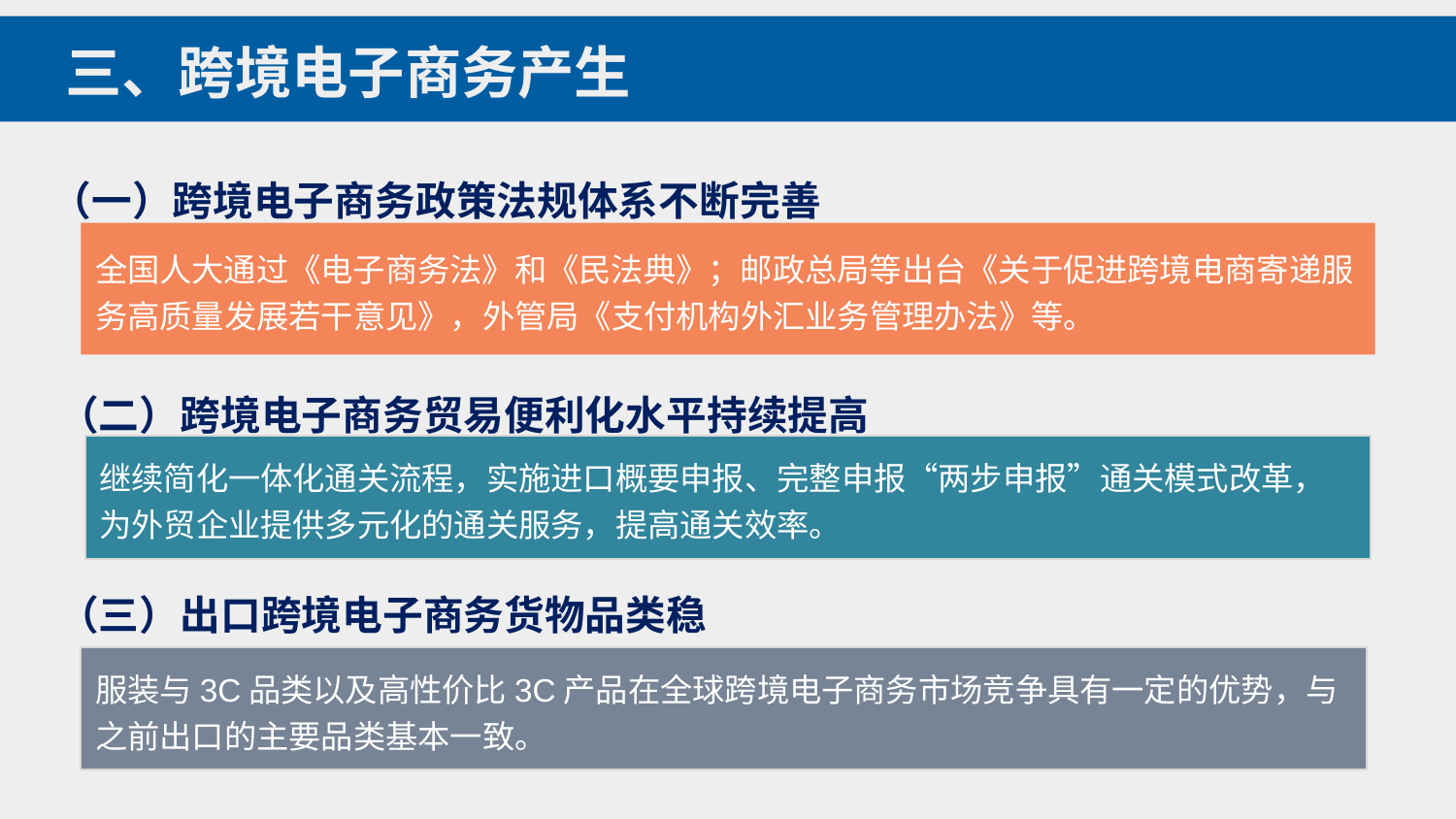

三、跨境电子商务产生
（一）跨境电子商务政策法规体系不断完善
全国人大通过《电子商务法》和《民法典》；邮政总局等出台《关于促进跨境电商寄递服务高质量发展若干意见》，外管局《支付机构外汇业务管理办法》等。
（二）跨境电子商务贸易便利化水平持续提高
继续简化一体化通关流程，实施进口概要申报、完整申报“两步申报”通关模式改革，为外贸企业提供多元化的通关服务，提高通关效率。
（三）出口跨境电子商务货物品类稳
服装与3C品类以及高性价比3C产品在全球跨境电子商务市场竞争具有一定的优势，与之前出口的主要品类基本一致。